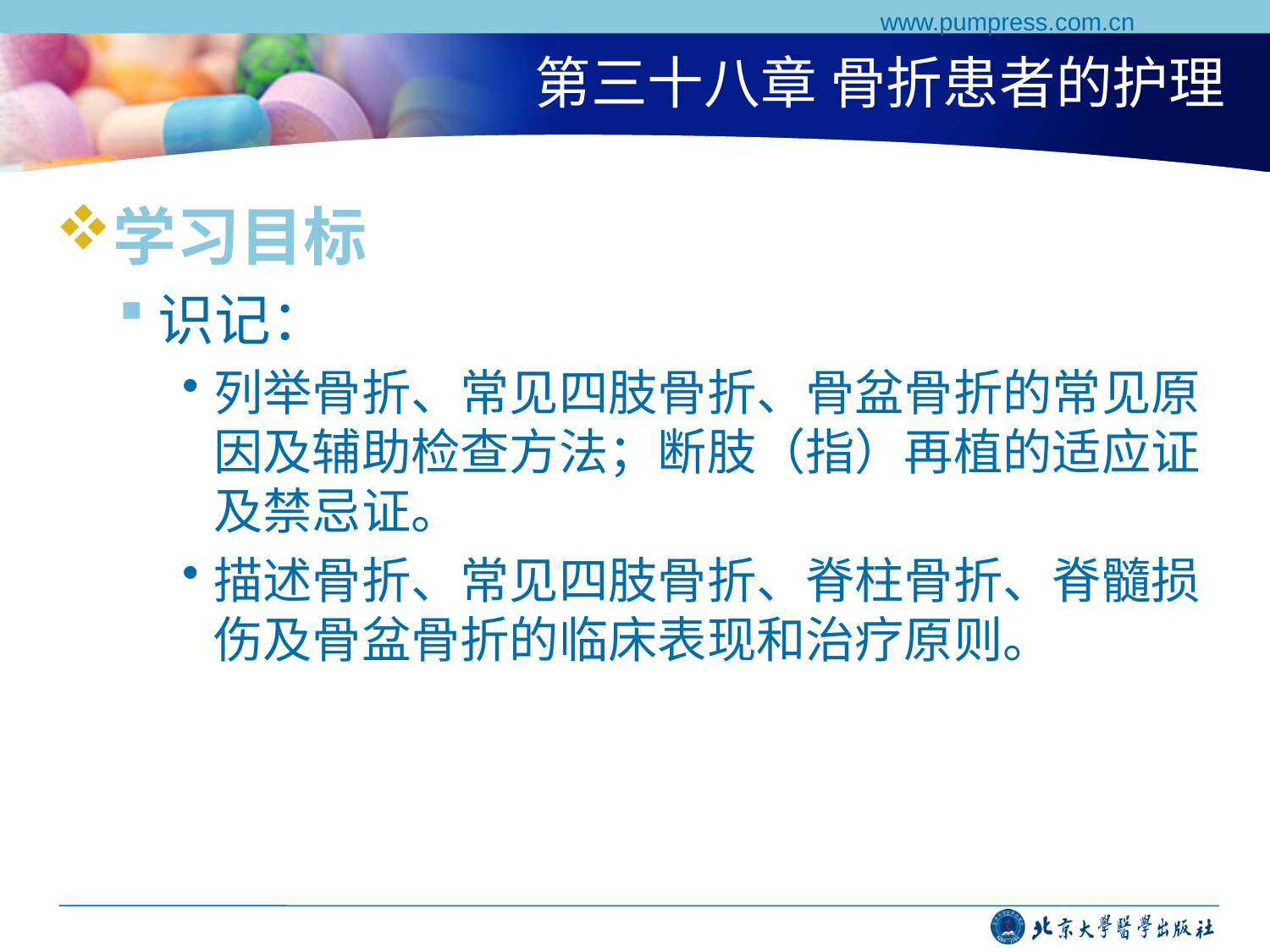

www.pumpress.com.cn
# 第三十八章 骨折患者的护理
学习目标
识记：
列举骨折、常见四肢骨折、骨盆骨折的常见原因及辅助检查方法；断肢（指）再植的适应证及禁忌证。
描述骨折、常见四肢骨折、脊柱骨折、脊髓损伤及骨盆骨折的临床表现和治疗原则。